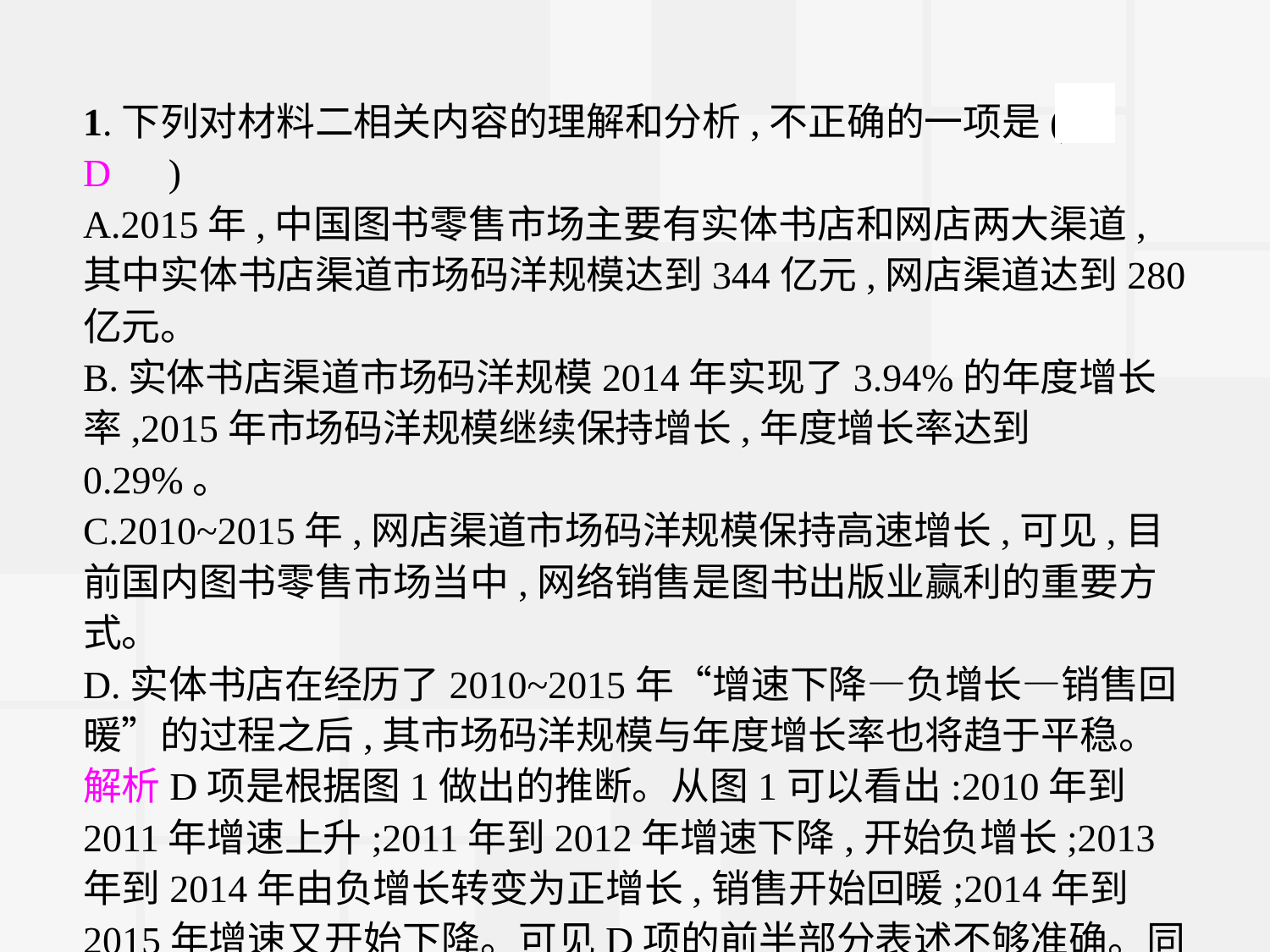

1.下列对材料二相关内容的理解和分析,不正确的一项是(　D　)
A.2015年,中国图书零售市场主要有实体书店和网店两大渠道,其中实体书店渠道市场码洋规模达到344亿元,网店渠道达到280亿元。
B.实体书店渠道市场码洋规模2014年实现了3.94%的年度增长率,2015年市场码洋规模继续保持增长,年度增长率达到0.29%。
C.2010~2015年,网店渠道市场码洋规模保持高速增长,可见,目前国内图书零售市场当中,网络销售是图书出版业赢利的重要方式。
D.实体书店在经历了2010~2015年“增速下降—负增长—销售回暖”的过程之后,其市场码洋规模与年度增长率也将趋于平稳。
解析D项是根据图1做出的推断。从图1可以看出:2010年到2011年增速上升;2011年到2012年增速下降,开始负增长;2013年到2014年由负增长转变为正增长,销售开始回暖;2014年到2015年增速又开始下降。可见D项的前半部分表述不够准确。同时D项后半部分的推断也很难成立。2010~2015年实体书店的年度增长率很不稳定,由此很难推断出2015年之后,其年度增长率会变得平稳。因此D项是正确选项。